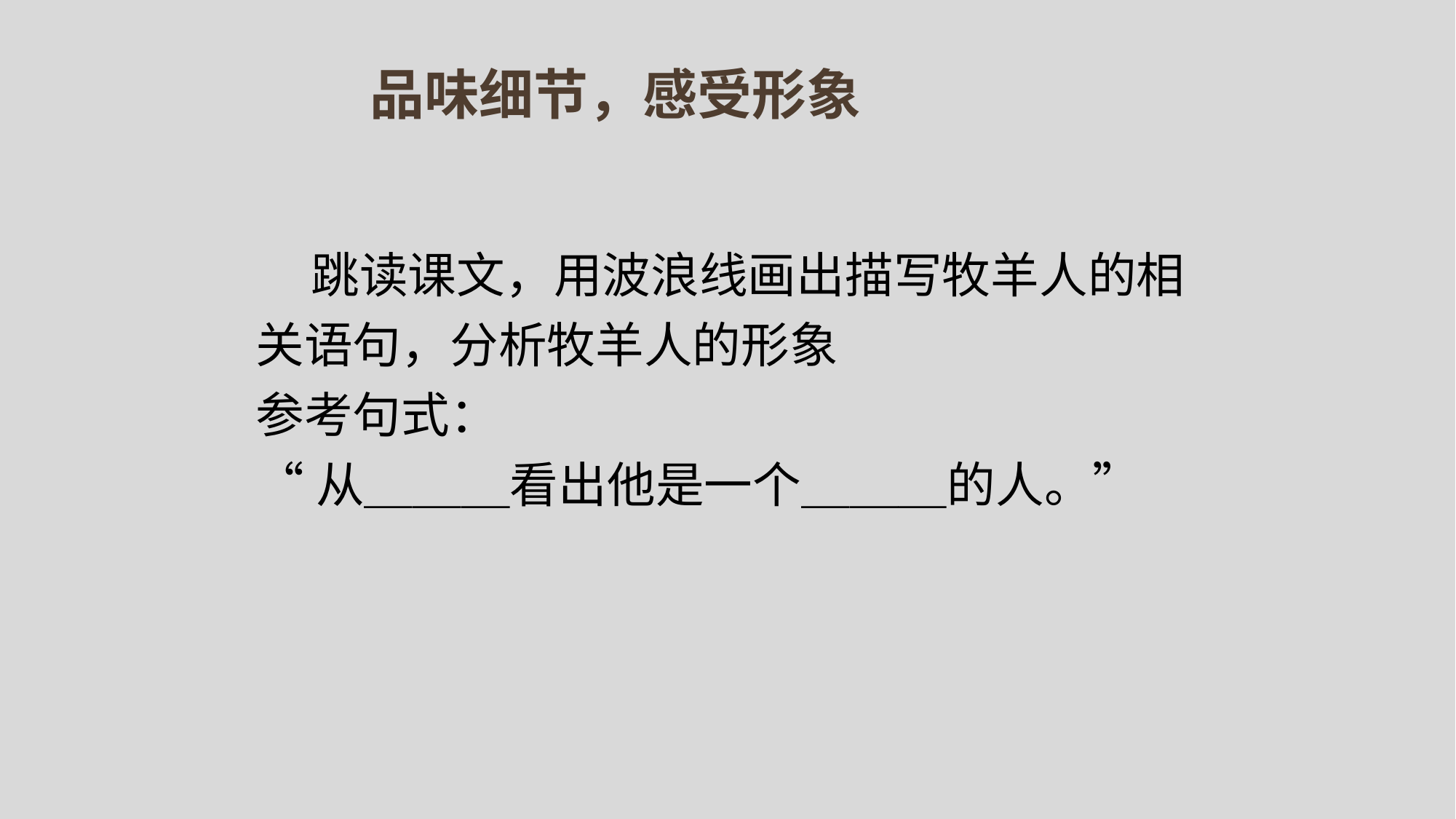

品味细节，感受形象
    跳读课文，用波浪线画出描写牧羊人的相关语句，分析牧羊人的形象
参考句式：
“从＿＿＿看出他是一个＿＿＿的人。”